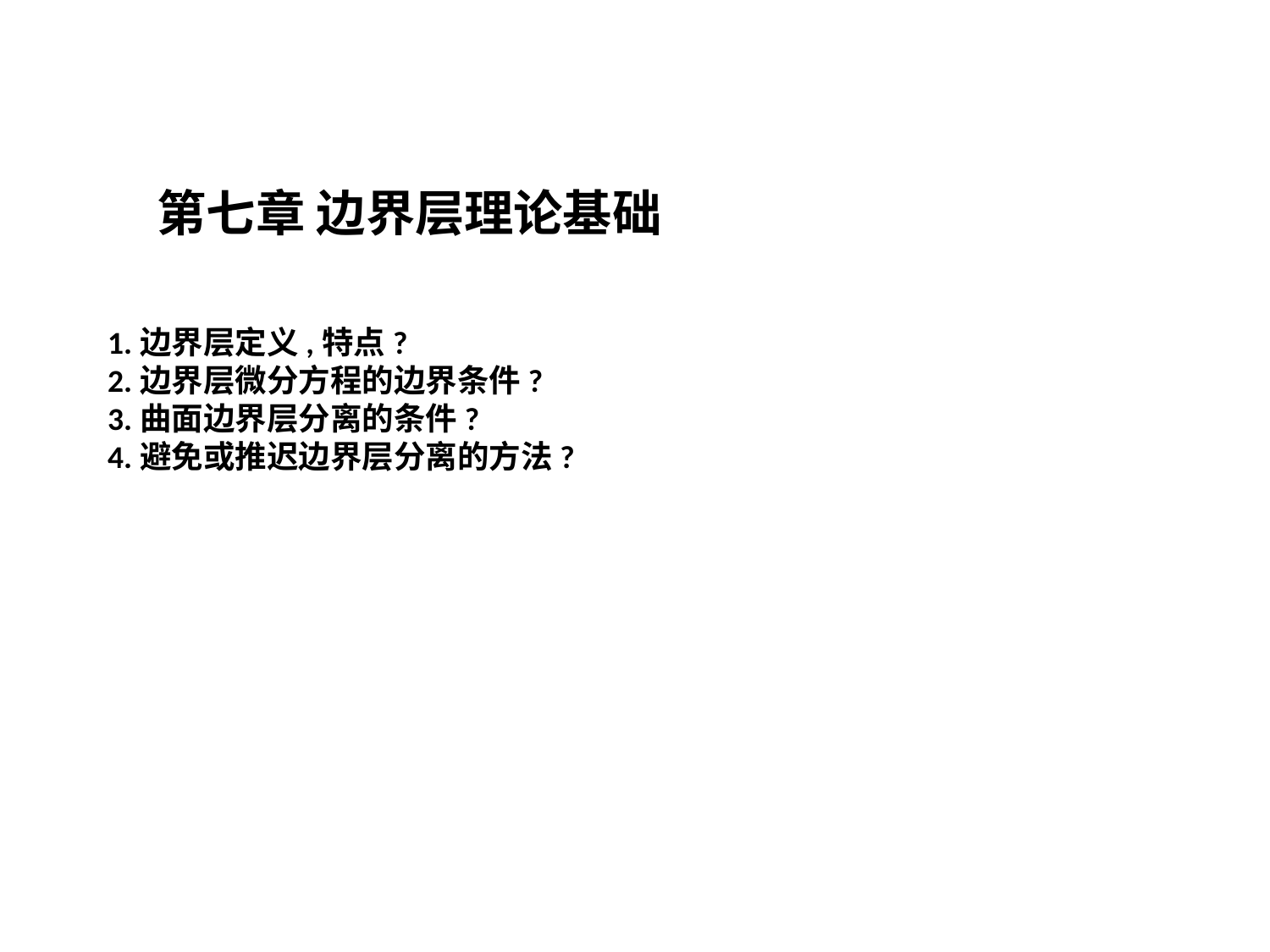

第七章 边界层理论基础
1.边界层定义,特点?
2.边界层微分方程的边界条件?
3.曲面边界层分离的条件?
4.避免或推迟边界层分离的方法?